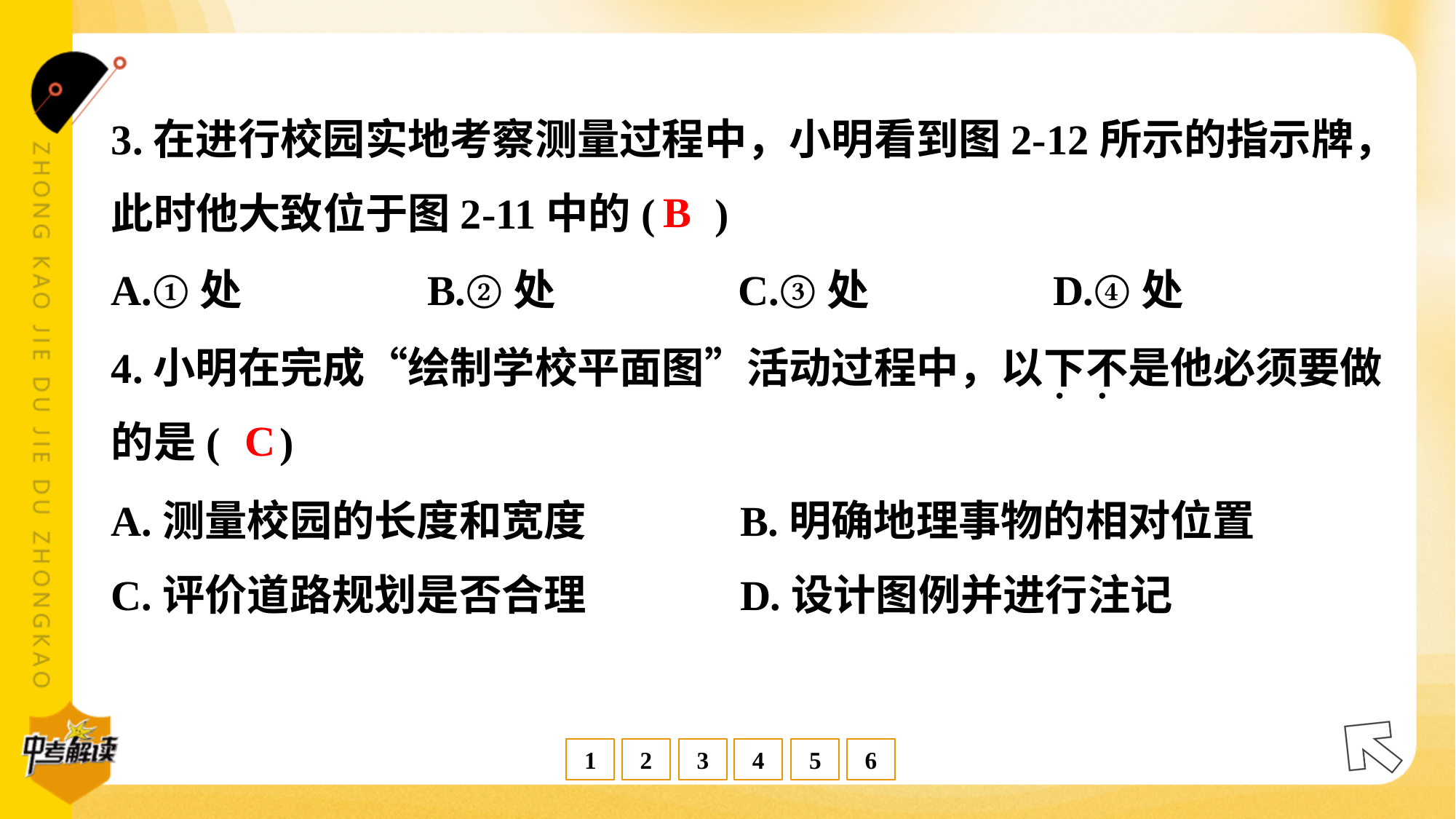

3.在进行校园实地考察测量过程中，小明看到图2-12所示的指示牌，
此时他大致位于图2-11中的(     )
B
A.①处	B.②处	C.③处	D.④处
4.小明在完成“绘制学校平面图”活动过程中，以下不是他必须要做
的是(     )
C

A.测量校园的长度和宽度	B.明确地理事物的相对位置
C.评价道路规划是否合理	D.设计图例并进行注记